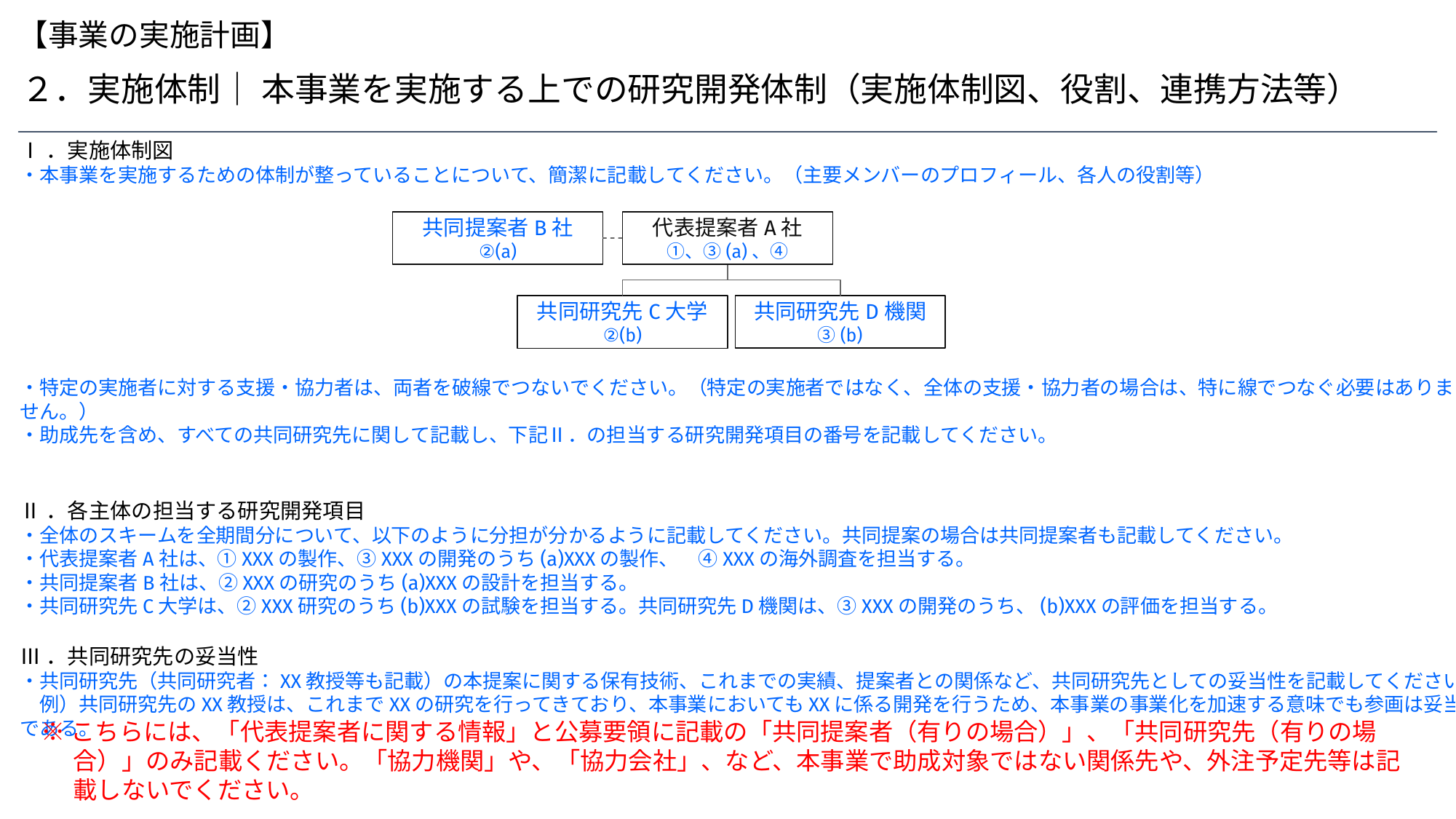

【事業の実施計画】
２．実施体制｜ 本事業を実施する上での研究開発体制（実施体制図、役割、連携方法等）

Ⅰ．実施体制図
・本事業を実施するための体制が整っていることについて、簡潔に記載してください。（主要メンバーのプロフィール、各人の役割等）

・特定の実施者に対する支援・協力者は、両者を破線でつないでください。（特定の実施者ではなく、全体の支援・協力者の場合は、特に線でつなぐ必要はありません。）
・助成先を含め、すべての共同研究先に関して記載し、下記Ⅱ．の担当する研究開発項目の番号を記載してください。

Ⅱ．各主体の担当する研究開発項目
・全体のスキームを全期間分について、以下のように分担が分かるように記載してください。共同提案の場合は共同提案者も記載してください。
・代表提案者A社は、①XXXの製作、③XXXの開発のうち(a)XXXの製作、　④XXXの海外調査を担当する。
・共同提案者B社は、②XXXの研究のうち(a)XXXの設計を担当する。
・共同研究先C大学は、②XXX研究のうち(b)XXXの試験を担当する。共同研究先D機関は、③XXXの開発のうち、(b)XXXの評価を担当する。

Ⅲ．共同研究先の妥当性
・共同研究先（共同研究者：XX教授等も記載）の本提案に関する保有技術、これまでの実績、提案者との関係など、共同研究先としての妥当性を記載してください。
　例）共同研究先のXX教授は、これまでXXの研究を行ってきており、本事業においてもXXに係る開発を行うため、本事業の事業化を加速する意味でも参画は妥当である。
共同提案者B社
②(a)
代表提案者A社
①、③(a)、④
共同研究先C大学
②(b)
共同研究先D機関
③(b)
※こちらには、「代表提案者に関する情報」と公募要領に記載の「共同提案者（有りの場合）」、「共同研究先（有りの場合）」のみ記載ください。「協力機関」や、「協力会社」、など、本事業で助成対象ではない関係先や、外注予定先等は記載しないでください。